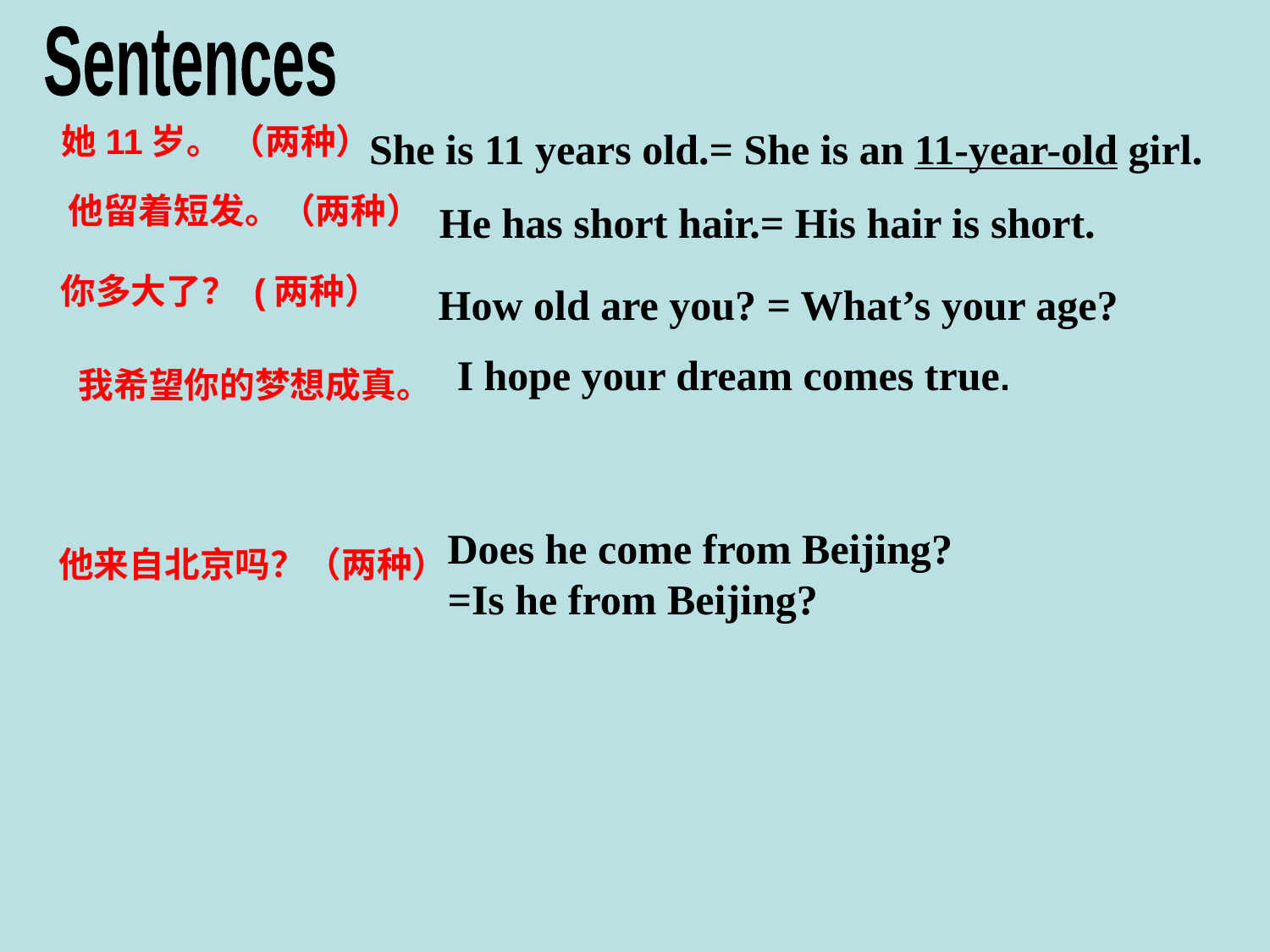

Sentences
她11岁。 （两种）
 She is 11 years old.= She is an 11-year-old girl.
他留着短发。（两种）
He has short hair.= His hair is short.
你多大了？ (两种）
 How old are you? = What’s your age?
 I hope your dream comes true.
我希望你的梦想成真。
Does he come from Beijing?
=Is he from Beijing?
他来自北京吗？（两种）